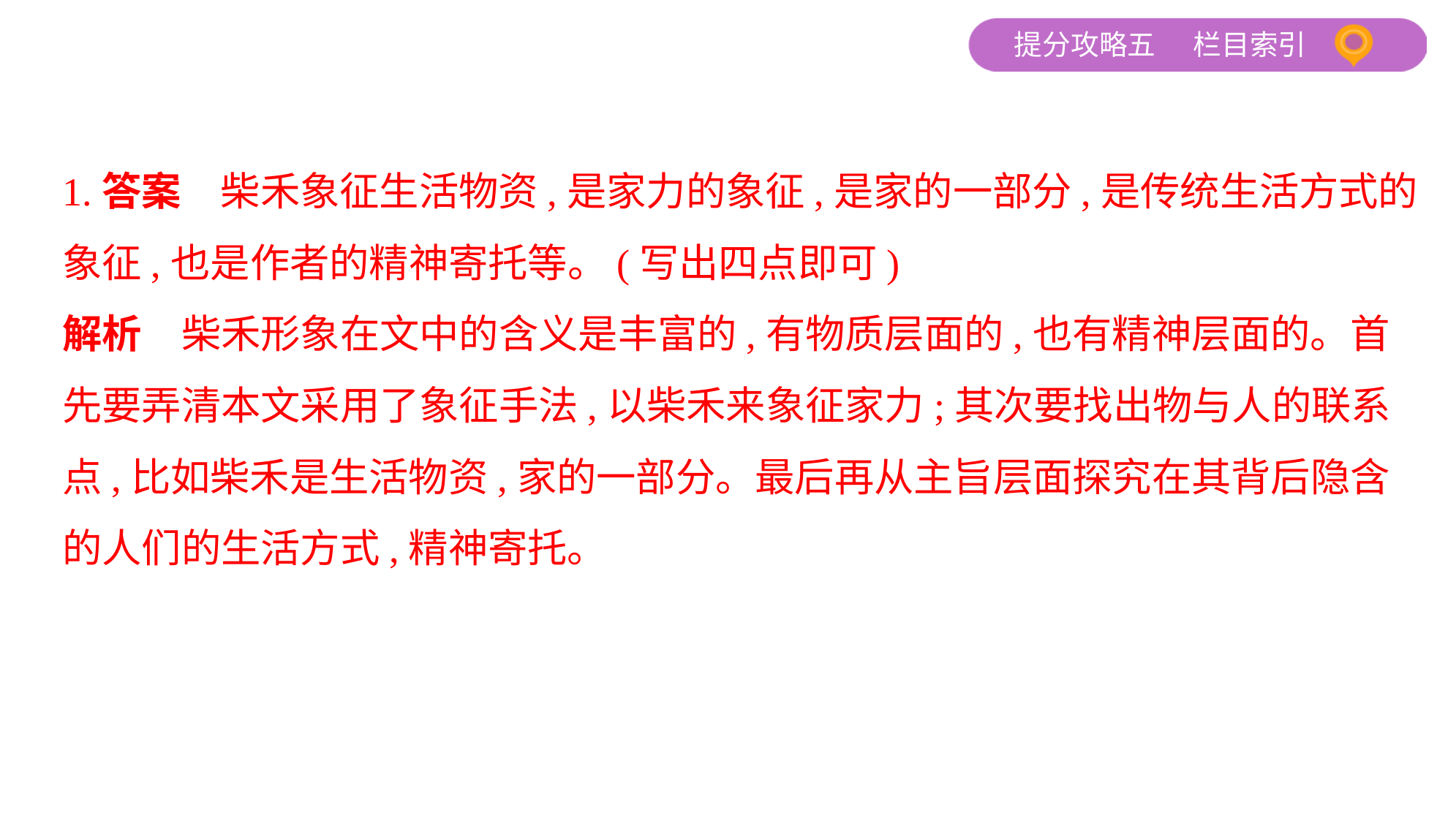

1.答案　柴禾象征生活物资,是家力的象征,是家的一部分,是传统生活方式的
象征,也是作者的精神寄托等。(写出四点即可)
解析　柴禾形象在文中的含义是丰富的,有物质层面的,也有精神层面的。首
先要弄清本文采用了象征手法,以柴禾来象征家力;其次要找出物与人的联系
点,比如柴禾是生活物资,家的一部分。最后再从主旨层面探究在其背后隐含
的人们的生活方式,精神寄托。